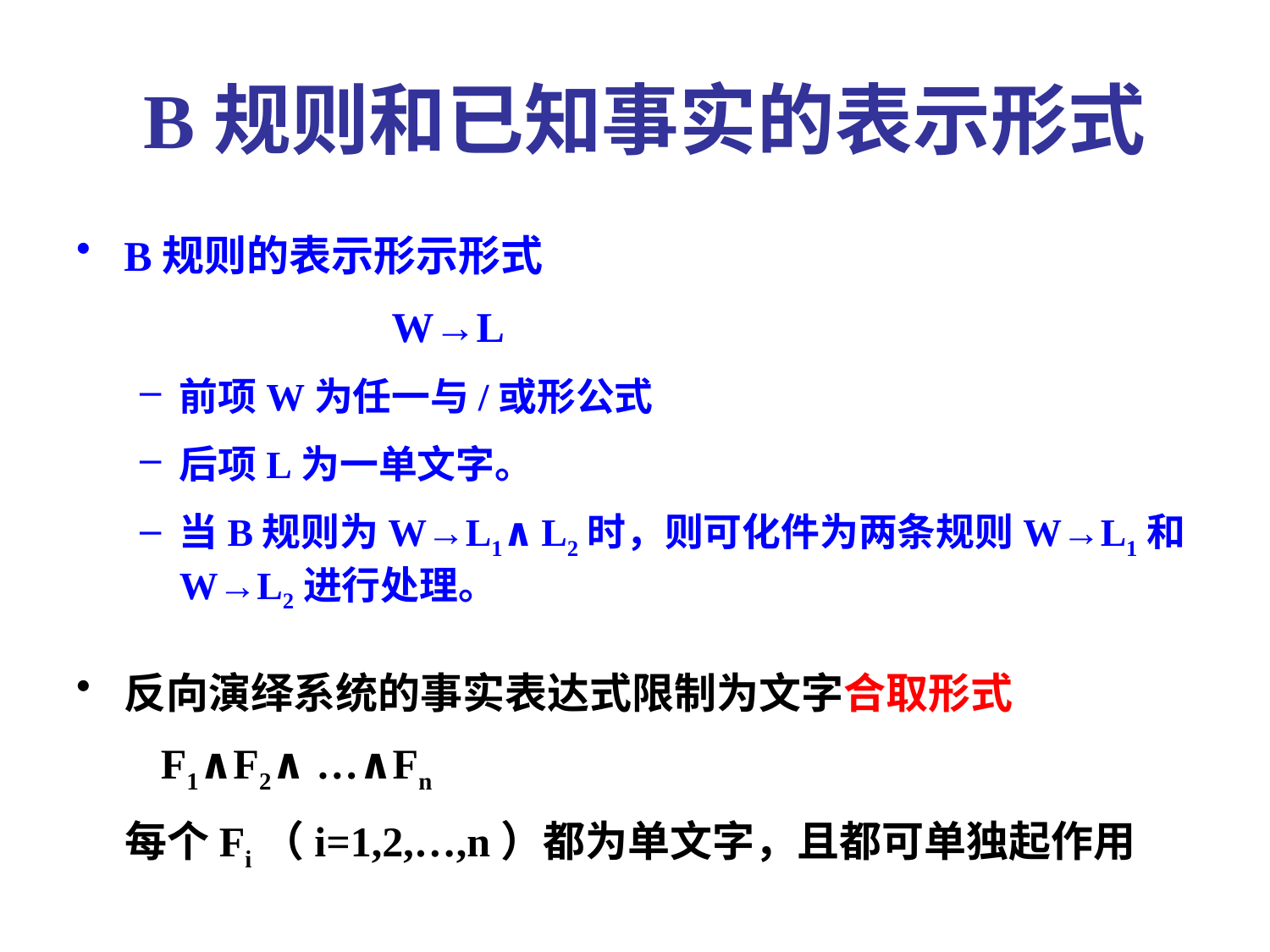

# B规则和已知事实的表示形式
B规则的表示形示形式
             W→L
前项W为任一与/或形公式
后项L为一单文字。
当B规则为W→L1∧L2时，则可化件为两条规则W→L1和W→L2进行处理。
反向演绎系统的事实表达式限制为文字合取形式
        F1∧F2∧ …∧Fn
    每个Fi（i=1,2,…,n）都为单文字，且都可单独起作用